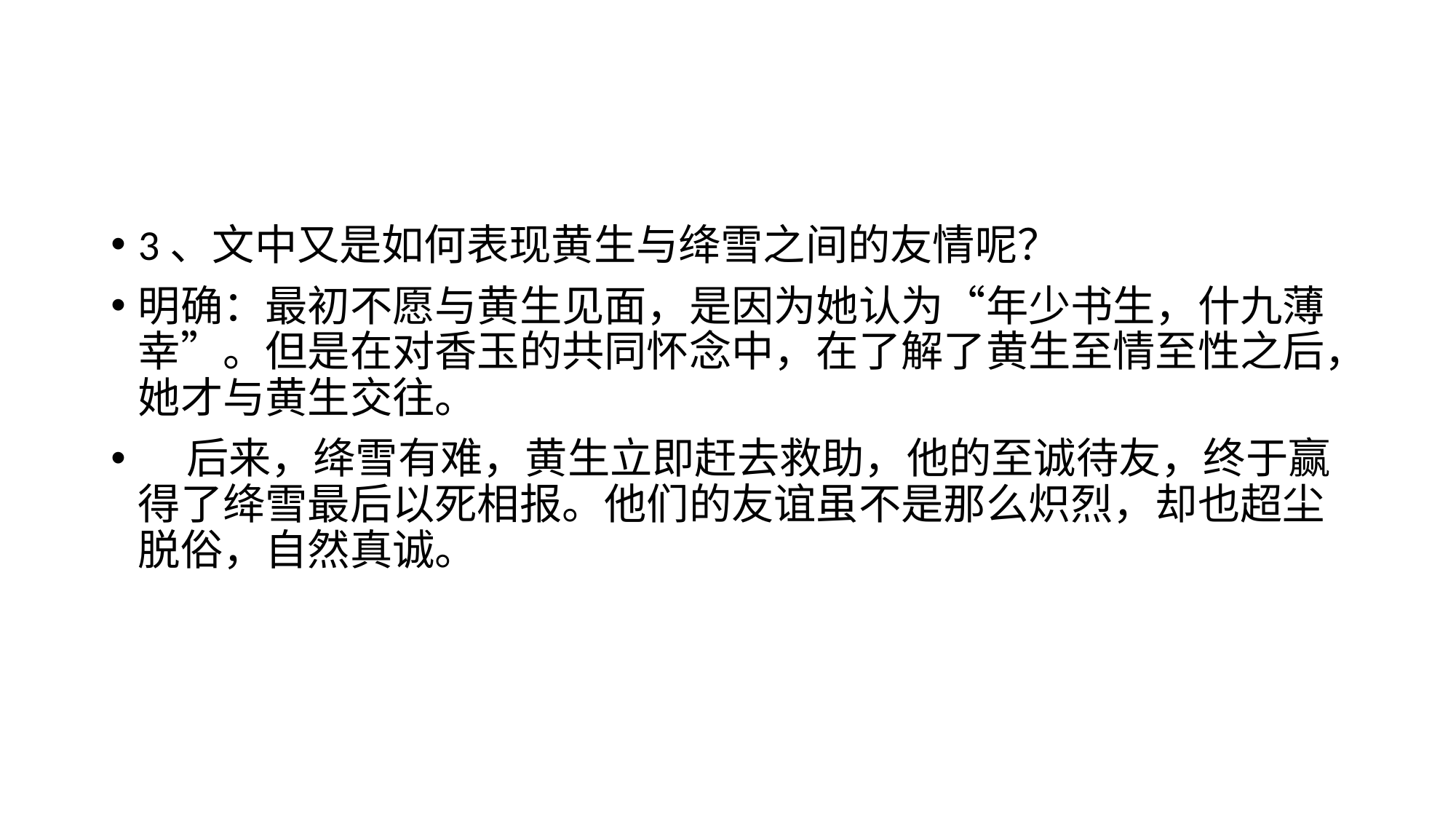

#
3、文中又是如何表现黄生与绛雪之间的友情呢？
明确：最初不愿与黄生见面，是因为她认为“年少书生，什九薄幸”。但是在对香玉的共同怀念中，在了解了黄生至情至性之后，她才与黄生交往。
    后来，绛雪有难，黄生立即赶去救助，他的至诚待友，终于赢得了绛雪最后以死相报。他们的友谊虽不是那么炽烈，却也超尘脱俗，自然真诚。